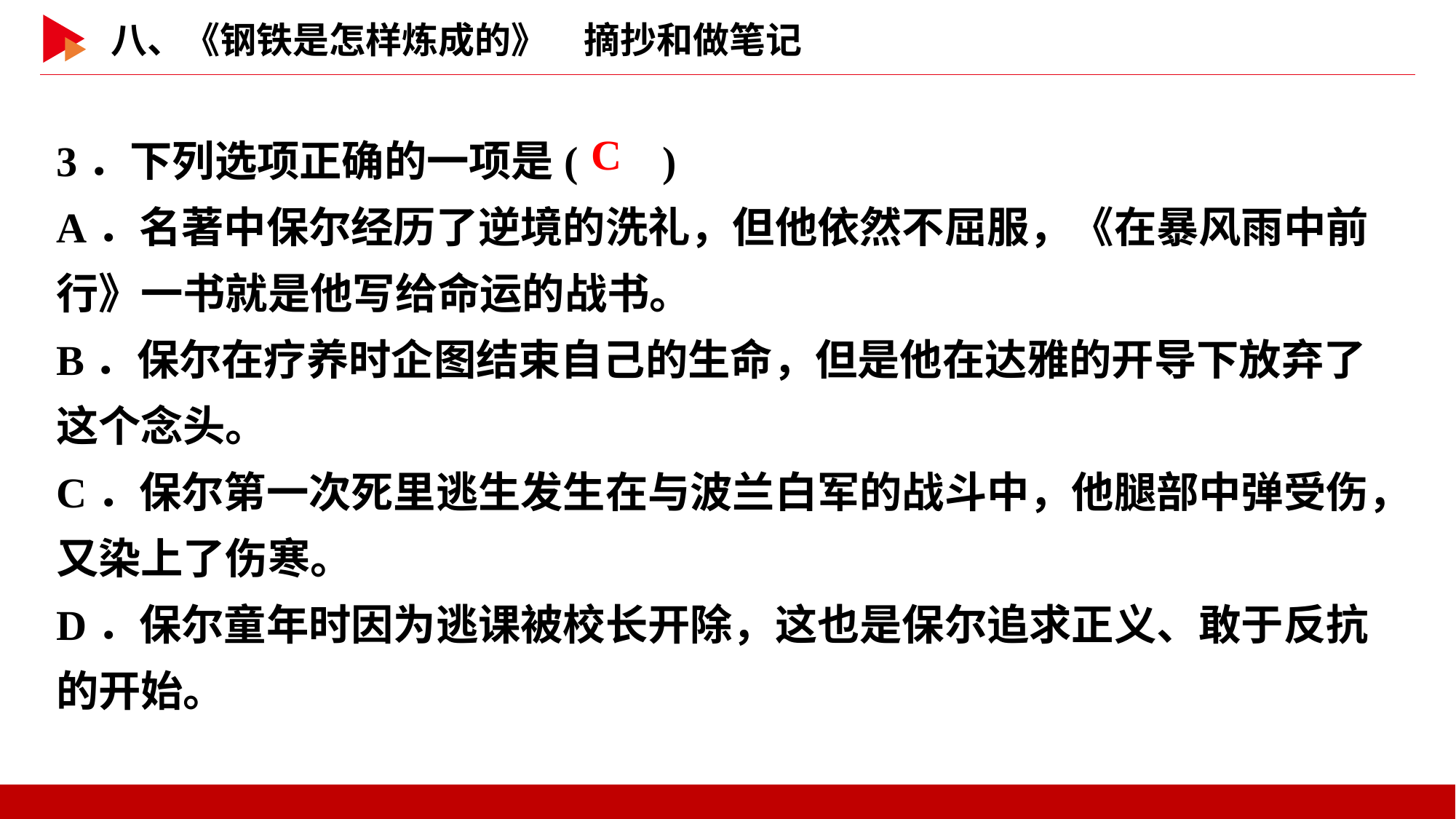

3．下列选项正确的一项是(        )
A．名著中保尔经历了逆境的洗礼，但他依然不屈服，《在暴风雨中前行》一书就是他写给命运的战书。
B．保尔在疗养时企图结束自己的生命，但是他在达雅的开导下放弃了这个念头。
C．保尔第一次死里逃生发生在与波兰白军的战斗中，他腿部中弹受伤，又染上了伤寒。
D．保尔童年时因为逃课被校长开除，这也是保尔追求正义、敢于反抗的开始。
   C